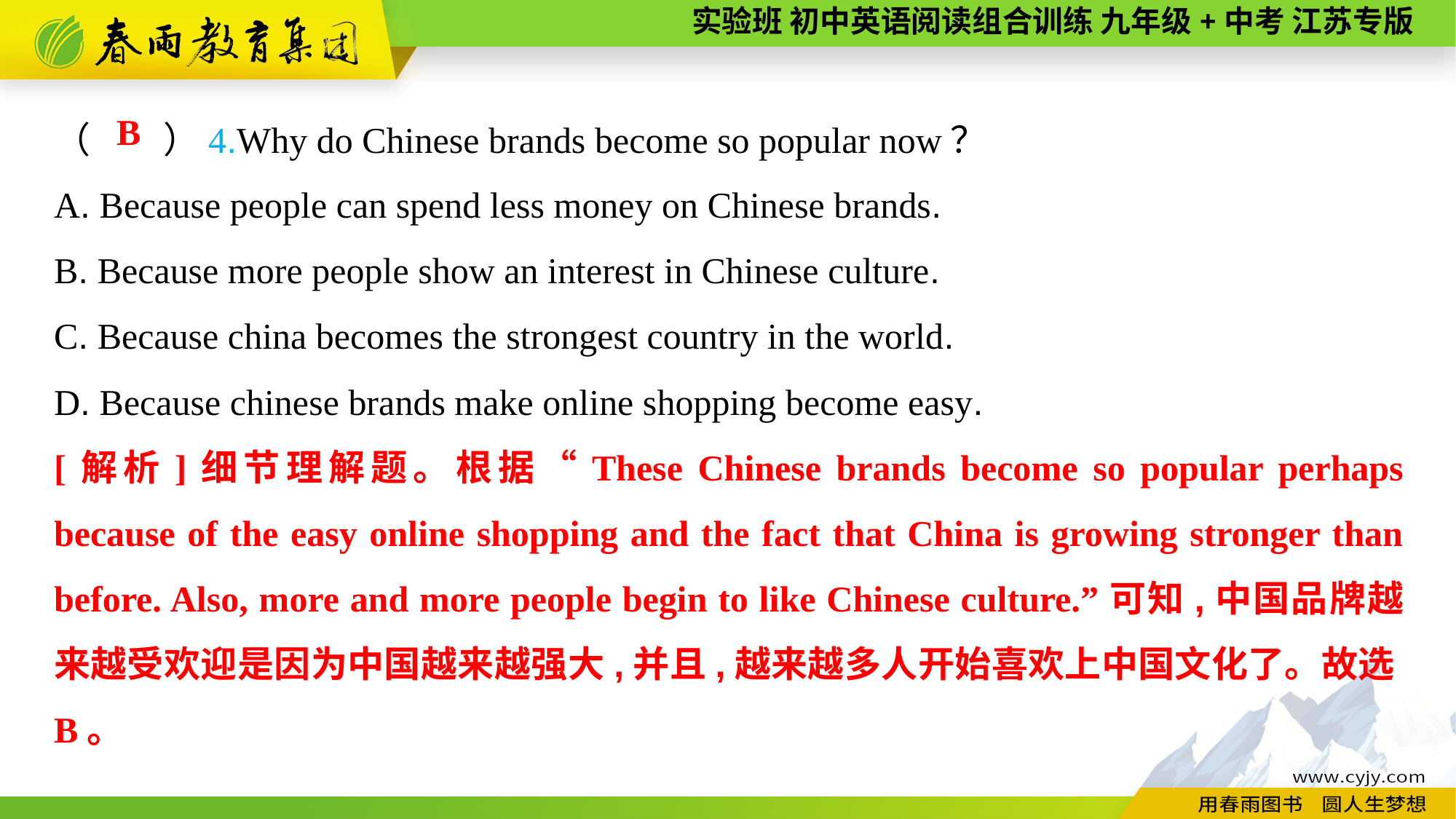

（　　）4.Why do Chinese brands become so popular now？
A. Because people can spend less money on Chinese brands.
B. Because more people show an interest in Chinese culture.
C. Because china becomes the strongest country in the world.
D. Because chinese brands make online shopping become easy.
B
[解析]细节理解题。根据“These Chinese brands become so popular perhaps because of the easy online shopping and the fact that China is growing stronger than before. Also, more and more people begin to like Chinese culture.”可知,中国品牌越来越受欢迎是因为中国越来越强大,并且,越来越多人开始喜欢上中国文化了。故选B。